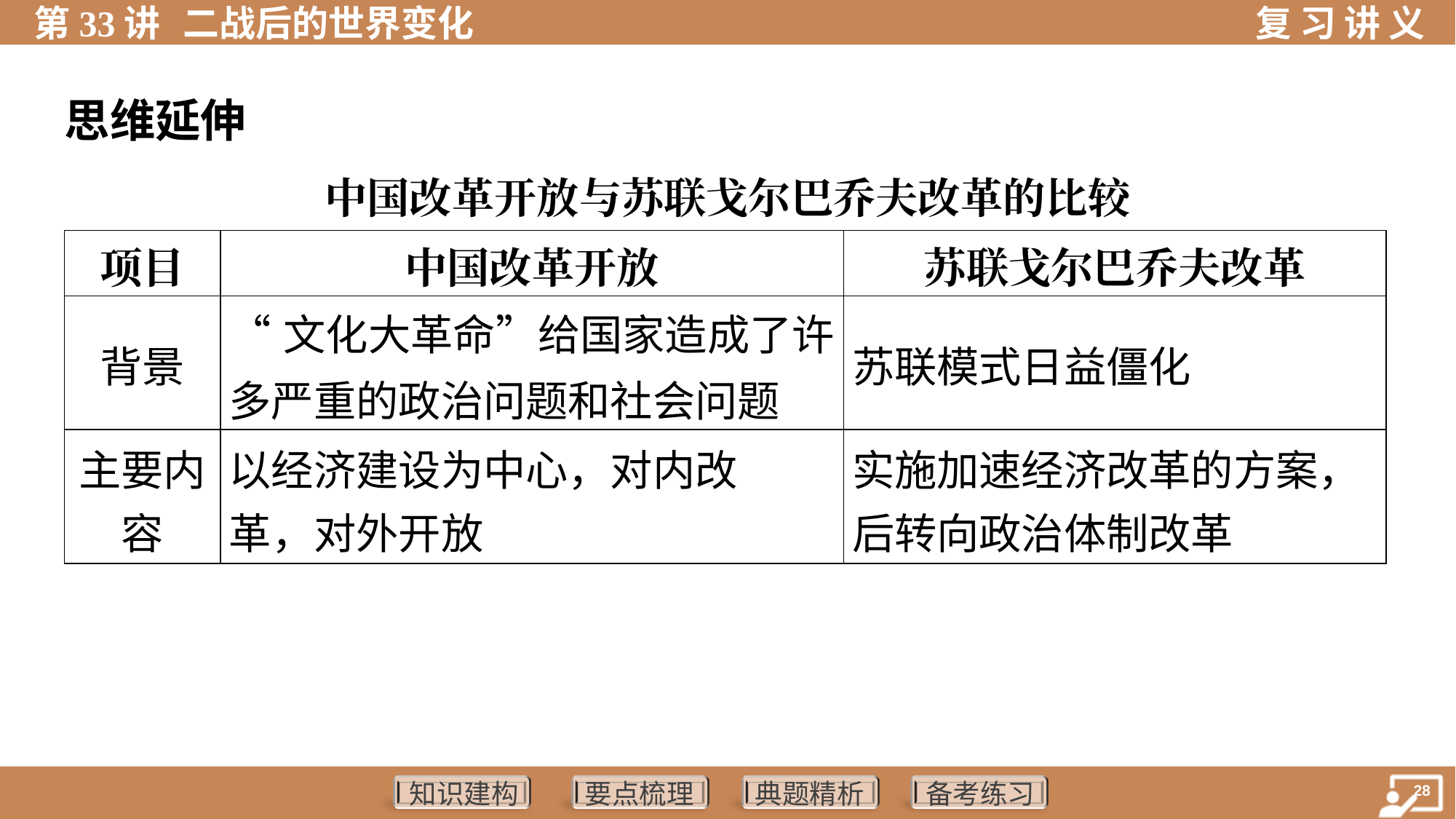

思维延伸
中国改革开放与苏联戈尔巴乔夫改革的比较
| 项目 | 中国改革开放 | 苏联戈尔巴乔夫改革 |
| --- | --- | --- |
| 背景 | “文化大革命”给国家造成了许多严重的政治问题和社会问题 | 苏联模式日益僵化 |
| 主要内 容 | 以经济建设为中心，对内改 革，对外开放 | 实施加速经济改革的方案， 后转向政治体制改革 |